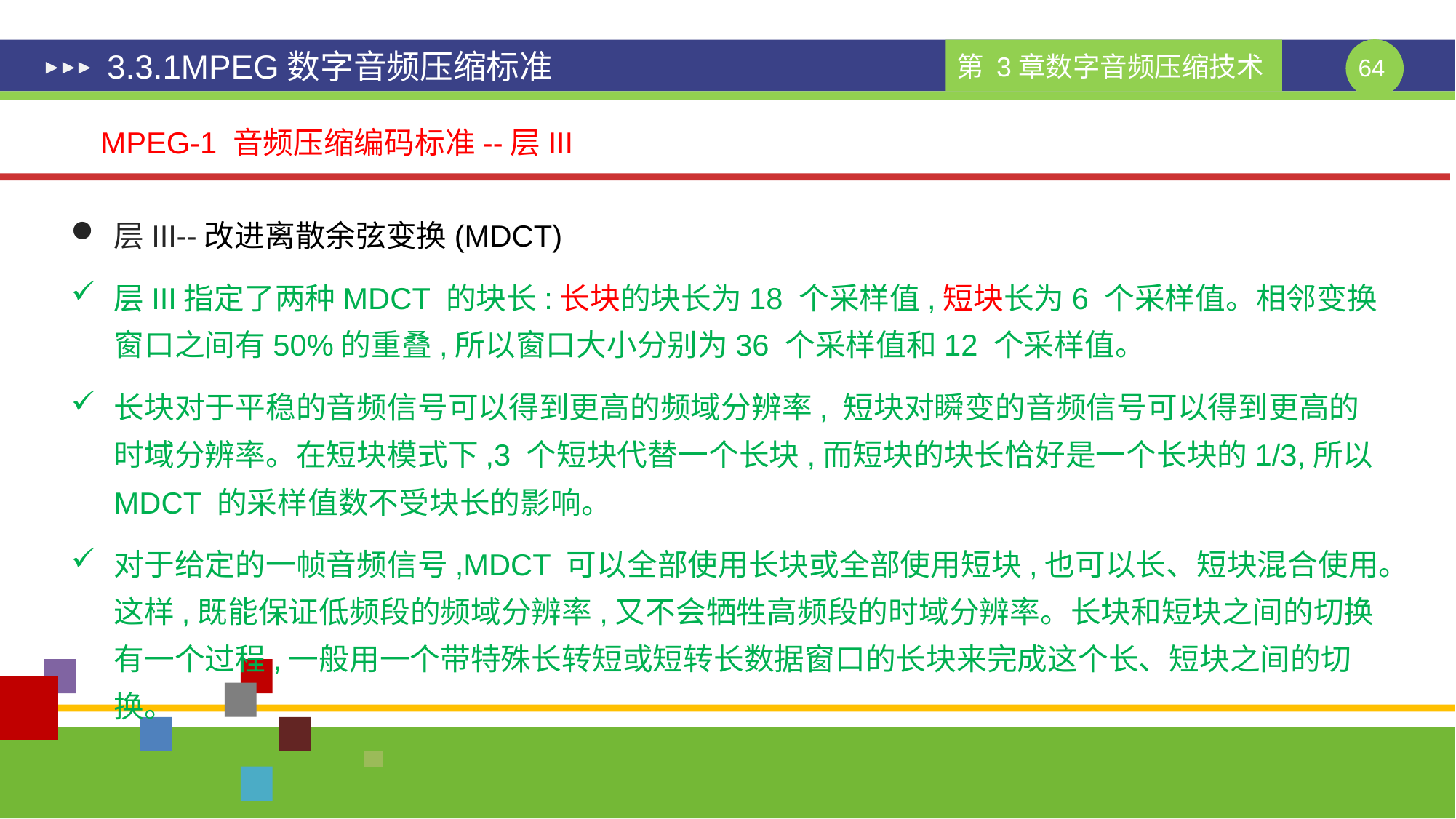

# 3.3.1MPEG数字音频压缩标准
MPEG-1 音频压缩编码标准--层III

层III--改进离散余弦变换(MDCT)
层III指定了两种MDCT 的块长:长块的块长为18 个采样值,短块长为6 个采样值。相邻变换窗口之间有50%的重叠,所以窗口大小分别为36 个采样值和12 个采样值。
长块对于平稳的音频信号可以得到更高的频域分辨率, 短块对瞬变的音频信号可以得到更高的时域分辨率。在短块模式下,3 个短块代替一个长块,而短块的块长恰好是一个长块的1/3,所以MDCT 的采样值数不受块长的影响。
对于给定的一帧音频信号,MDCT 可以全部使用长块或全部使用短块,也可以长、短块混合使用。这样,既能保证低频段的频域分辨率,又不会牺牲高频段的时域分辨率。长块和短块之间的切换有一个过程,一般用一个带特殊长转短或短转长数据窗口的长块来完成这个长、短块之间的切换。